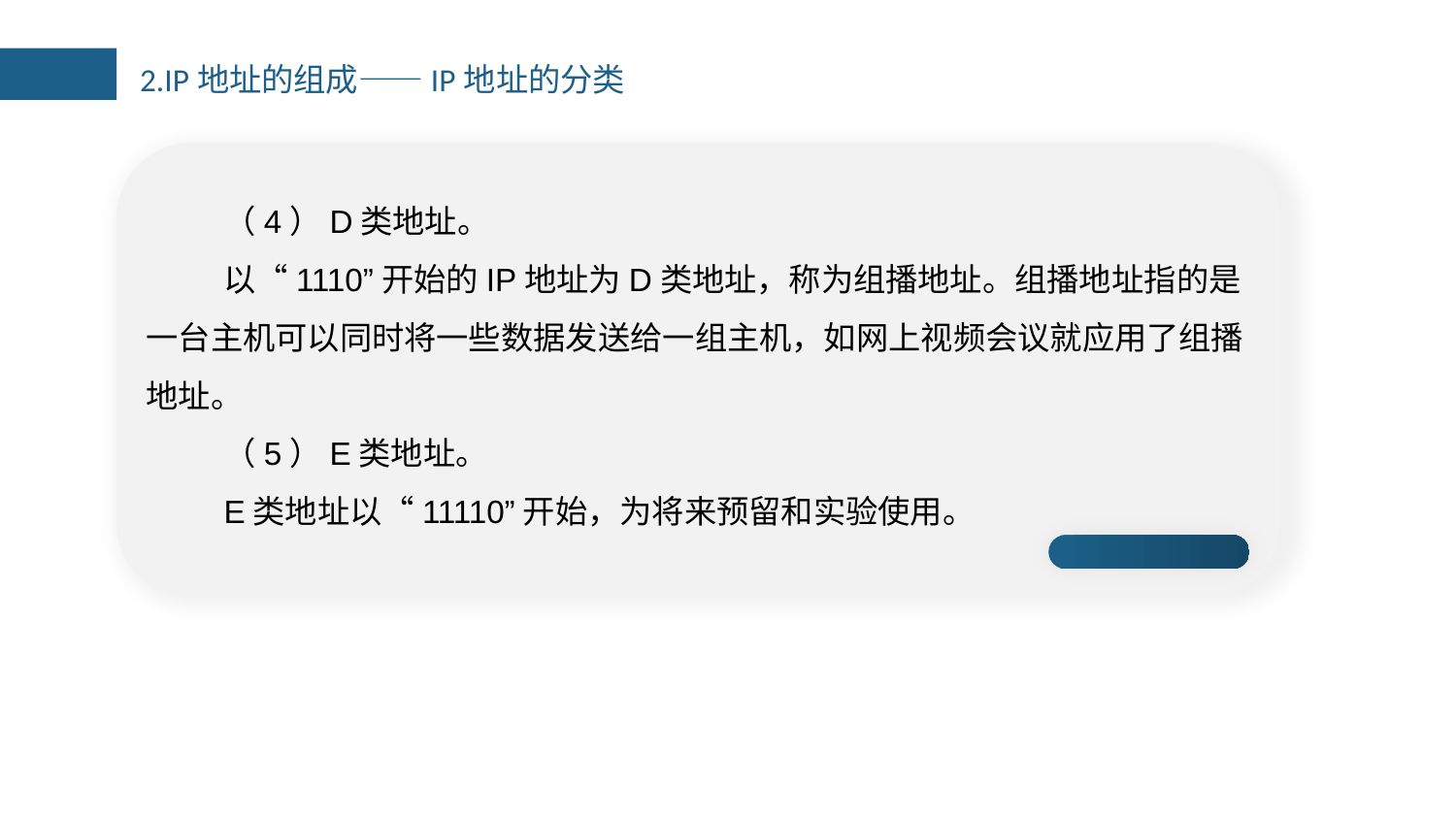

2.IP地址的组成——IP地址的分类

（4）D类地址。
以“1110”开始的IP地址为D类地址，称为组播地址。组播地址指的是一台主机可以同时将一些数据发送给一组主机，如网上视频会议就应用了组播地址。
（5）E类地址。
E类地址以“11110”开始，为将来预留和实验使用。